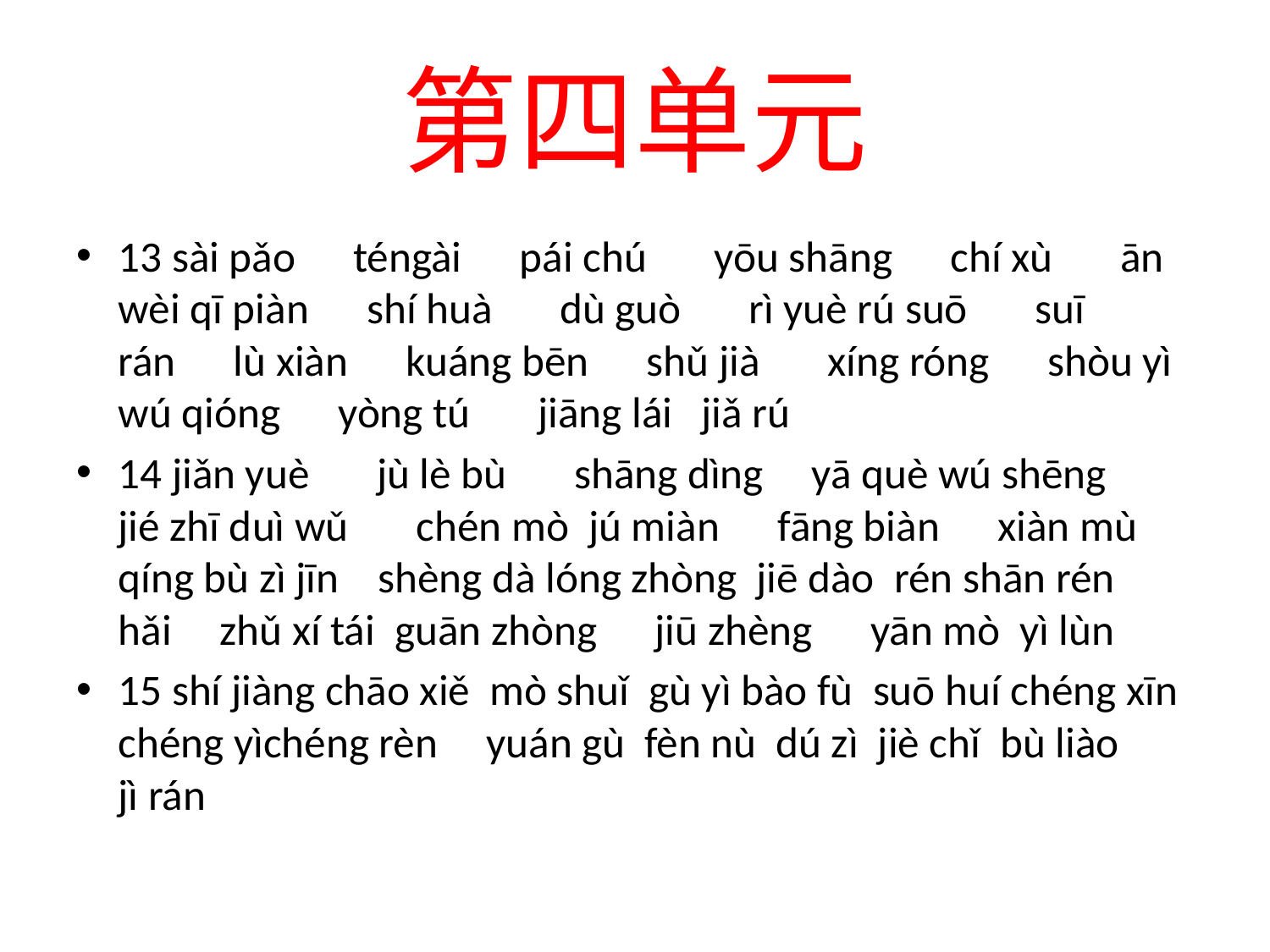

# 第四单元
13 sài pǎo　 téngài　 pái chú 　 yōu shāng　 chí xù 　 ān wèi qī piàn　 shí huà 　 dù guò 　 rì yuè rú suō 　 suī rán　 lù xiàn　 kuáng bēn　 shǔ jià 　 xíng róng　 shòu yì wú qióng　 yòng tú 　 jiāng lái   jiǎ rú
14 jiǎn yuè 　 jù lè bù 　 shāng dìng　yā què wú shēng　 jié zhī duì wǔ 　 chén mò  jú miàn　 fāng biàn　 xiàn mù 　 qíng bù zì jīn    shèng dà lóng zhòng  jiē dào  rén shān rén hǎi　zhǔ xí tái  guān zhòng　 jiū zhèng　 yān mò  yì lùn
15 shí jiàng chāo xiě  mò shuǐ  gù yì bào fù  suō huí chéng xīn chéng yìchéng rèn　yuán gù  fèn nù  dú zì  jiè chǐ  bù liào　 jì rán